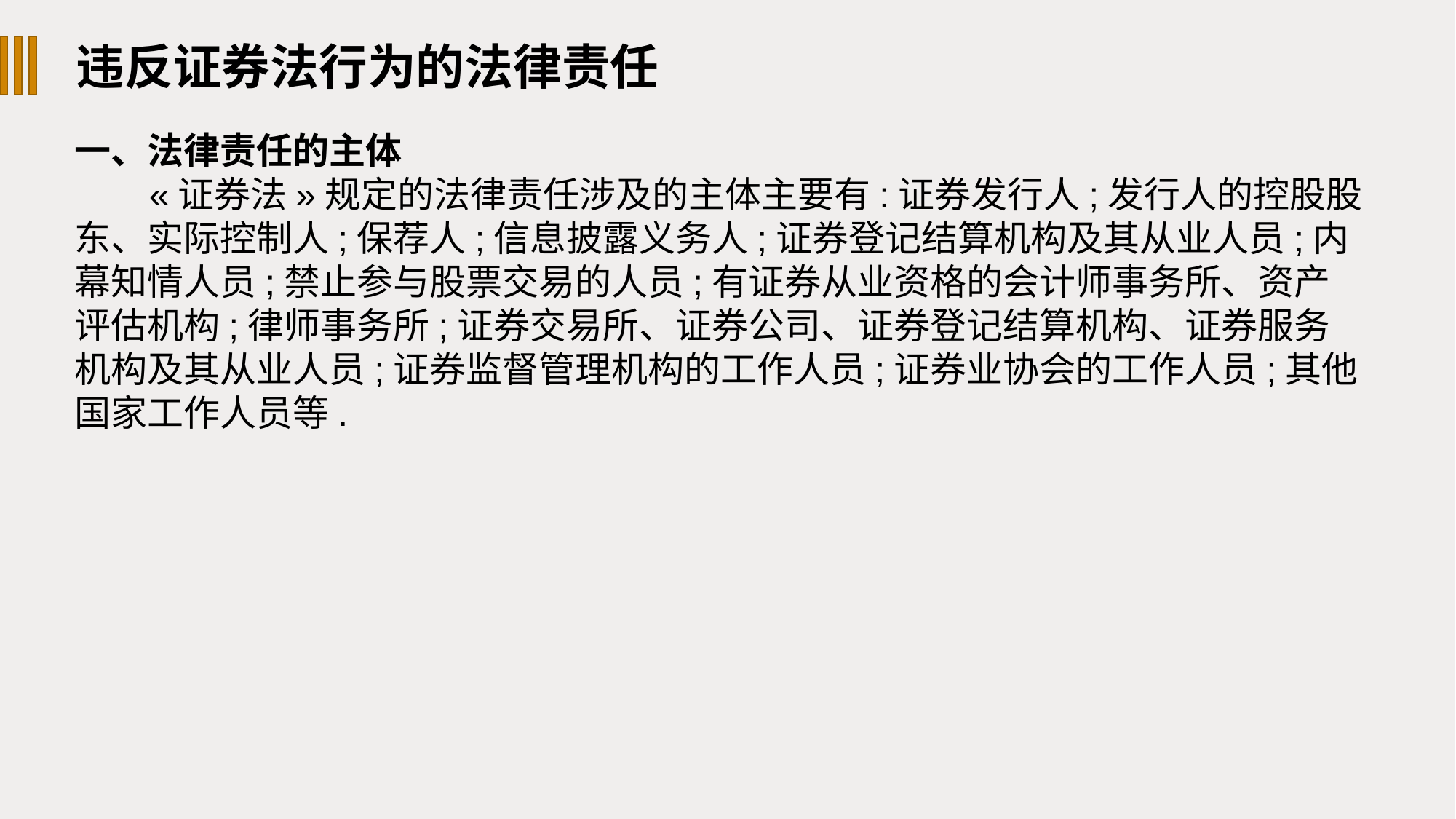

违反证券法行为的法律责任

一、法律责任的主体
«证券法»规定的法律责任涉及的主体主要有:证券发行人;发行人的控股股东、实际控制人;保荐人;信息披露义务人;证券登记结算机构及其从业人员;内幕知情人员;禁止参与股票交易的人员;有证券从业资格的会计师事务所、资产评估机构;律师事务所;证券交易所、证券公司、证券登记结算机构、证券服务机构及其从业人员;证券监督管理机构的工作人员;证券业协会的工作人员;其他国家工作人员等.